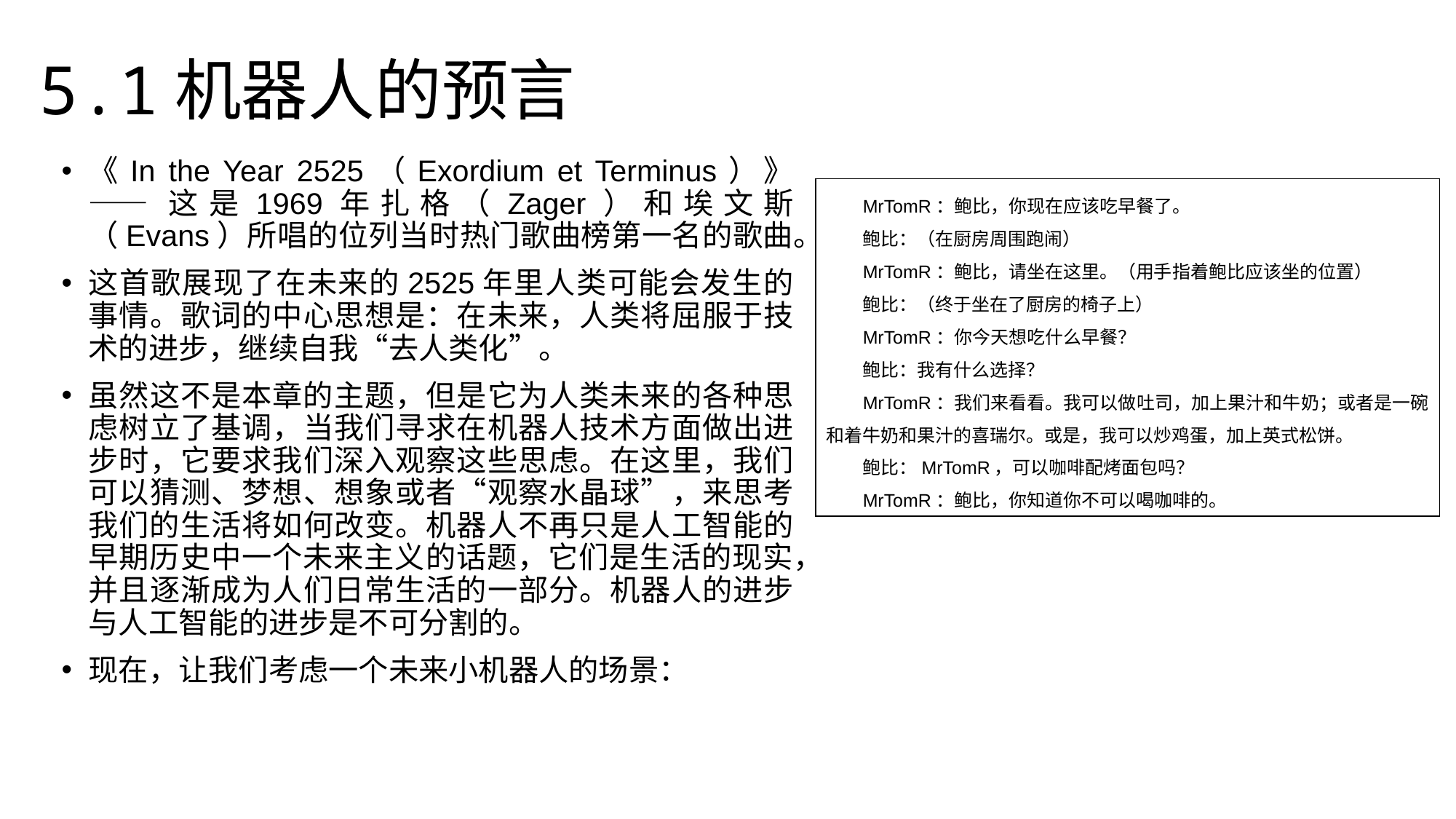

5.1机器人的预言
《In the Year 2525（Exordium et Terminus）》——这是1969年扎格（Zager）和埃文斯（Evans）所唱的位列当时热门歌曲榜第一名的歌曲。
这首歌展现了在未来的2525年里人类可能会发生的事情。歌词的中心思想是：在未来，人类将屈服于技术的进步，继续自我“去人类化”。
虽然这不是本章的主题，但是它为人类未来的各种思虑树立了基调，当我们寻求在机器人技术方面做出进步时，它要求我们深入观察这些思虑。在这里，我们可以猜测、梦想、想象或者“观察水晶球”，来思考我们的生活将如何改变。机器人不再只是人工智能的早期历史中一个未来主义的话题，它们是生活的现实，并且逐渐成为人们日常生活的一部分。机器人的进步与人工智能的进步是不可分割的。
现在，让我们考虑一个未来小机器人的场景：
MrTomR：鲍比，你现在应该吃早餐了。
鲍比：（在厨房周围跑闹）
MrTomR：鲍比，请坐在这里。（用手指着鲍比应该坐的位置）
鲍比：（终于坐在了厨房的椅子上）
MrTomR：你今天想吃什么早餐？
鲍比：我有什么选择？
MrTomR：我们来看看。我可以做吐司，加上果汁和牛奶；或者是一碗和着牛奶和果汁的喜瑞尔。或是，我可以炒鸡蛋，加上英式松饼。
鲍比：MrTomR，可以咖啡配烤面包吗？
MrTomR：鲍比，你知道你不可以喝咖啡的。